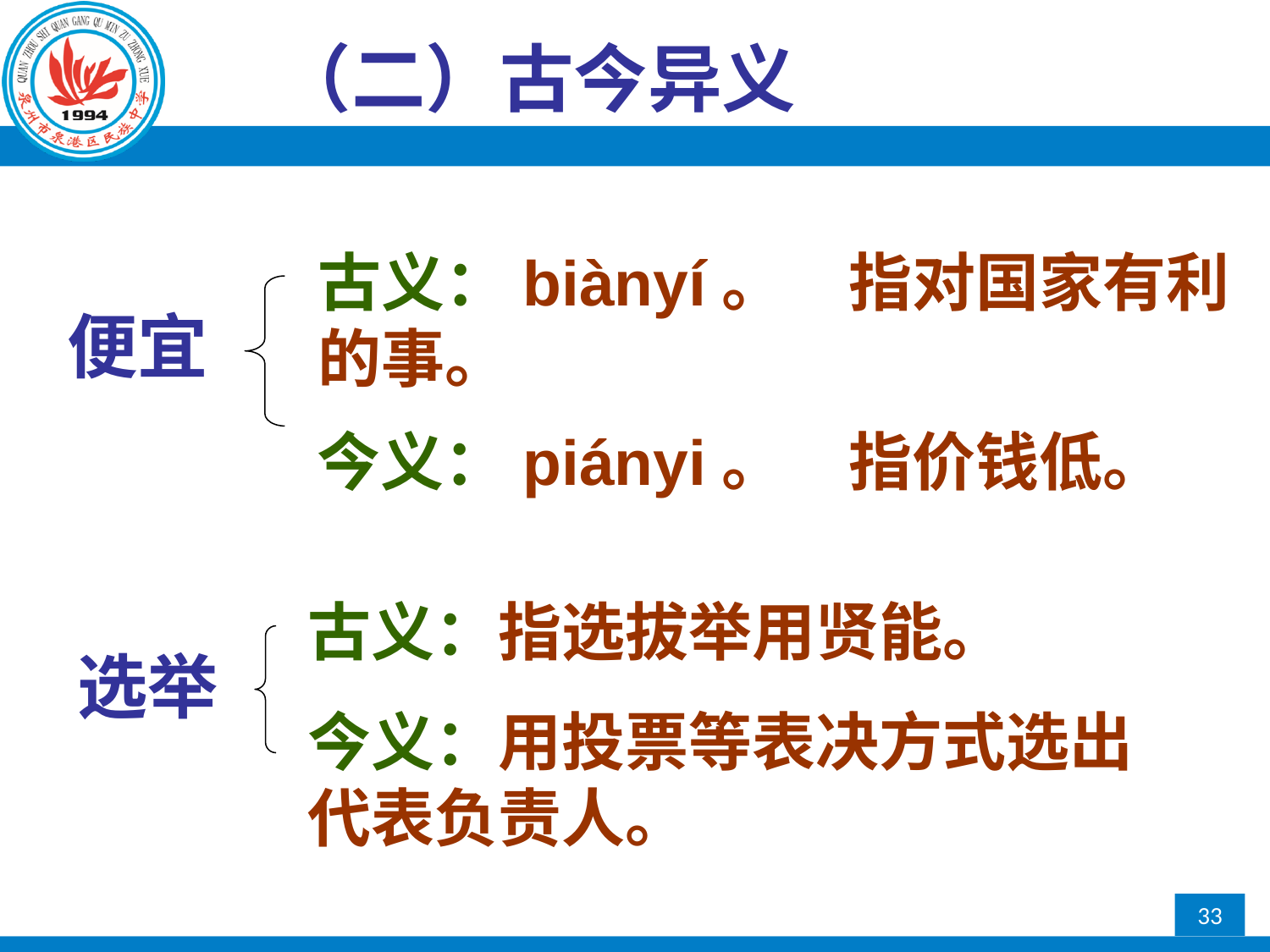

（二）古今异义
古义：biànyí。　指对国家有利的事。

便宜

今义：piányi。　指价钱低。
古义：指选拔举用贤能。

选举
今义：用投票等表决方式选出代表负责人。